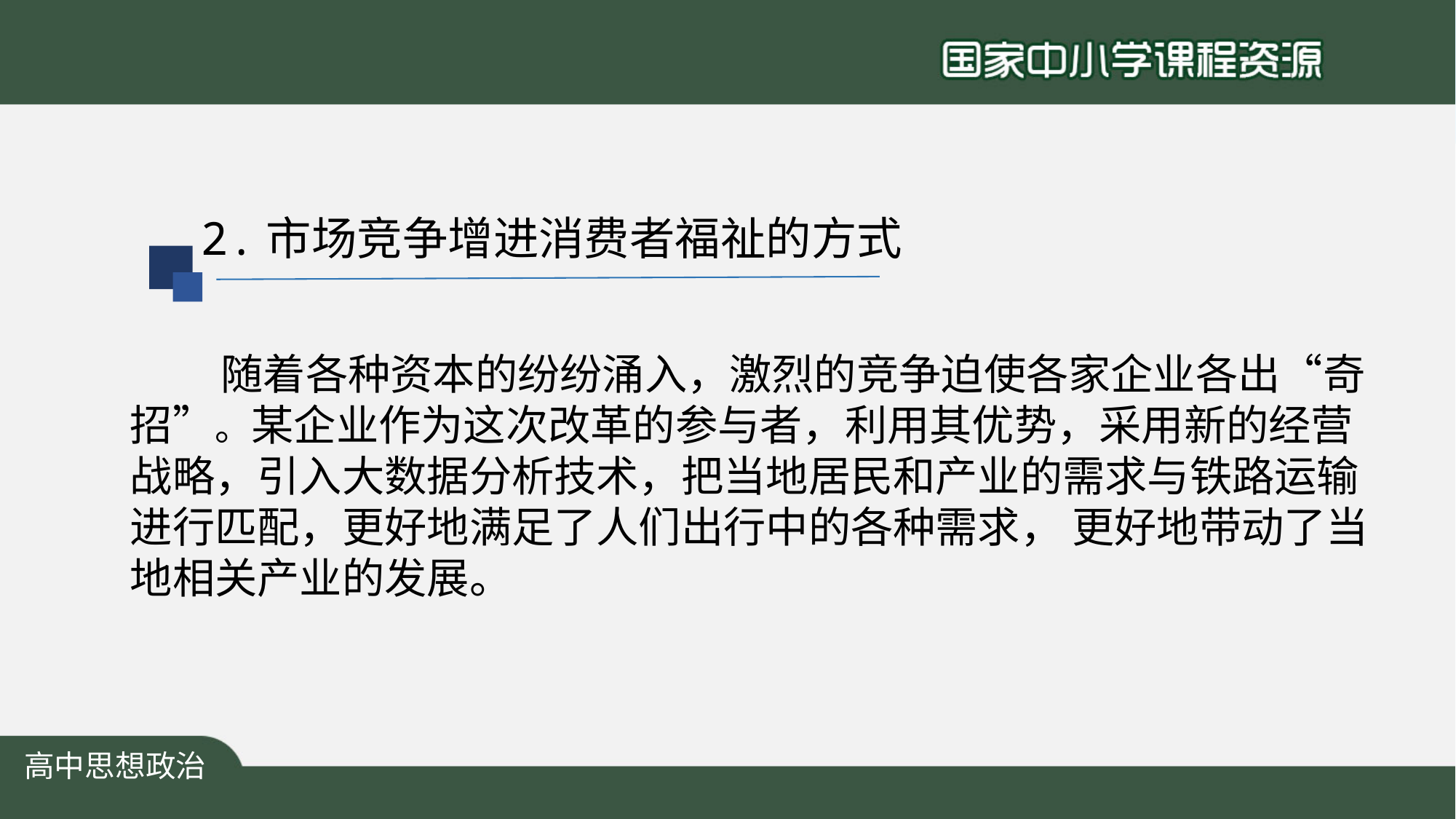

2.市场竞争增进消费者福祉的方式

          随着各种资本的纷纷涌入，激烈的竞争迫使各家企业各出“奇招”。某企业作为这次改革的参与者，利用其优势，采用新的经营战略，引入大数据分析技术，把当地居民和产业的需求与铁路运输进行匹配，更好地满足了人们出行中的各种需求， 更好地带动了当地相关产业的发展。